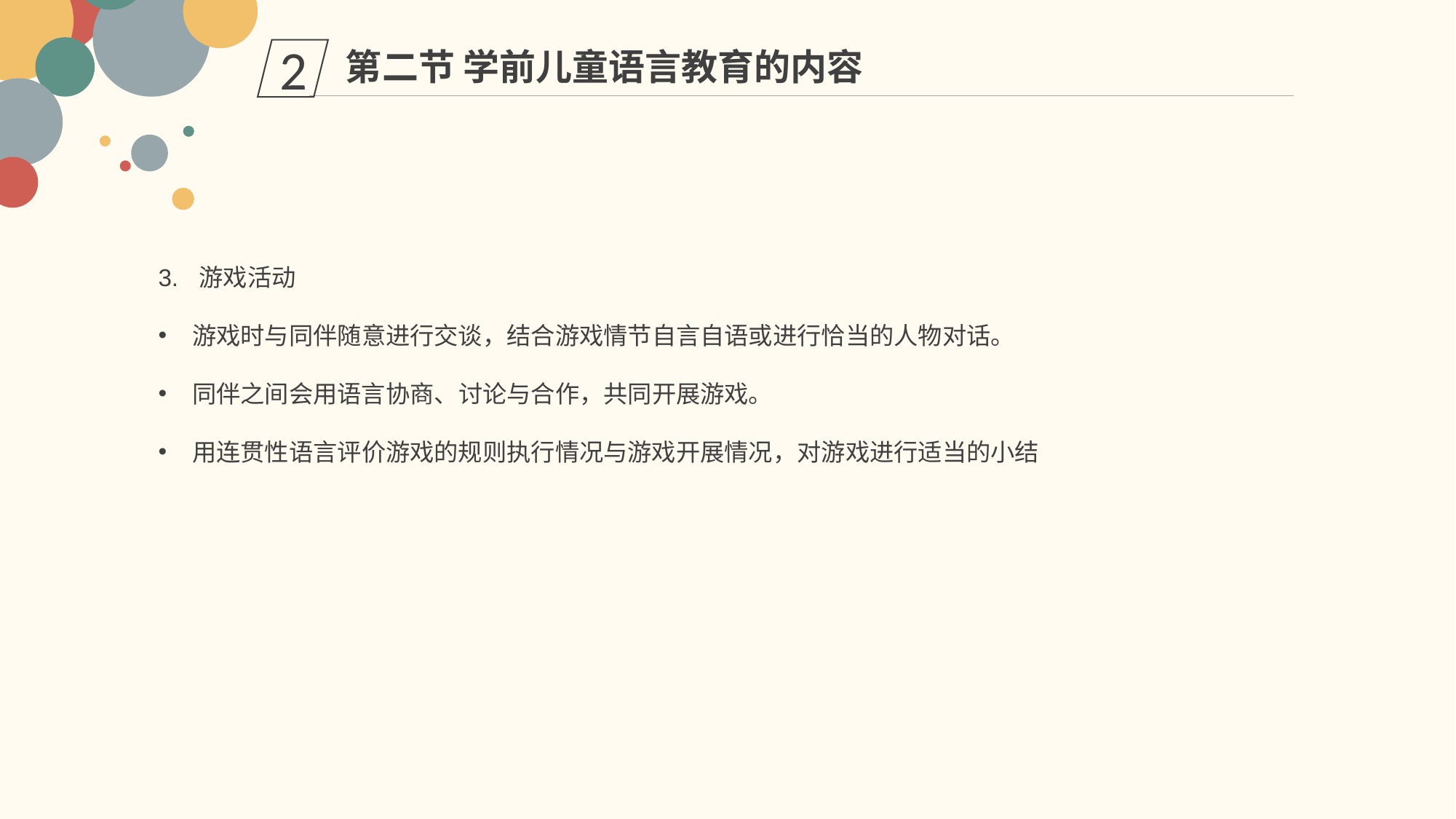

第二节 学前儿童语言教育的内容
2
游戏活动
游戏时与同伴随意进行交谈，结合游戏情节自言自语或进行恰当的人物对话。
同伴之间会用语言协商、讨论与合作，共同开展游戏。
用连贯性语言评价游戏的规则执行情况与游戏开展情况，对游戏进行适当的小结